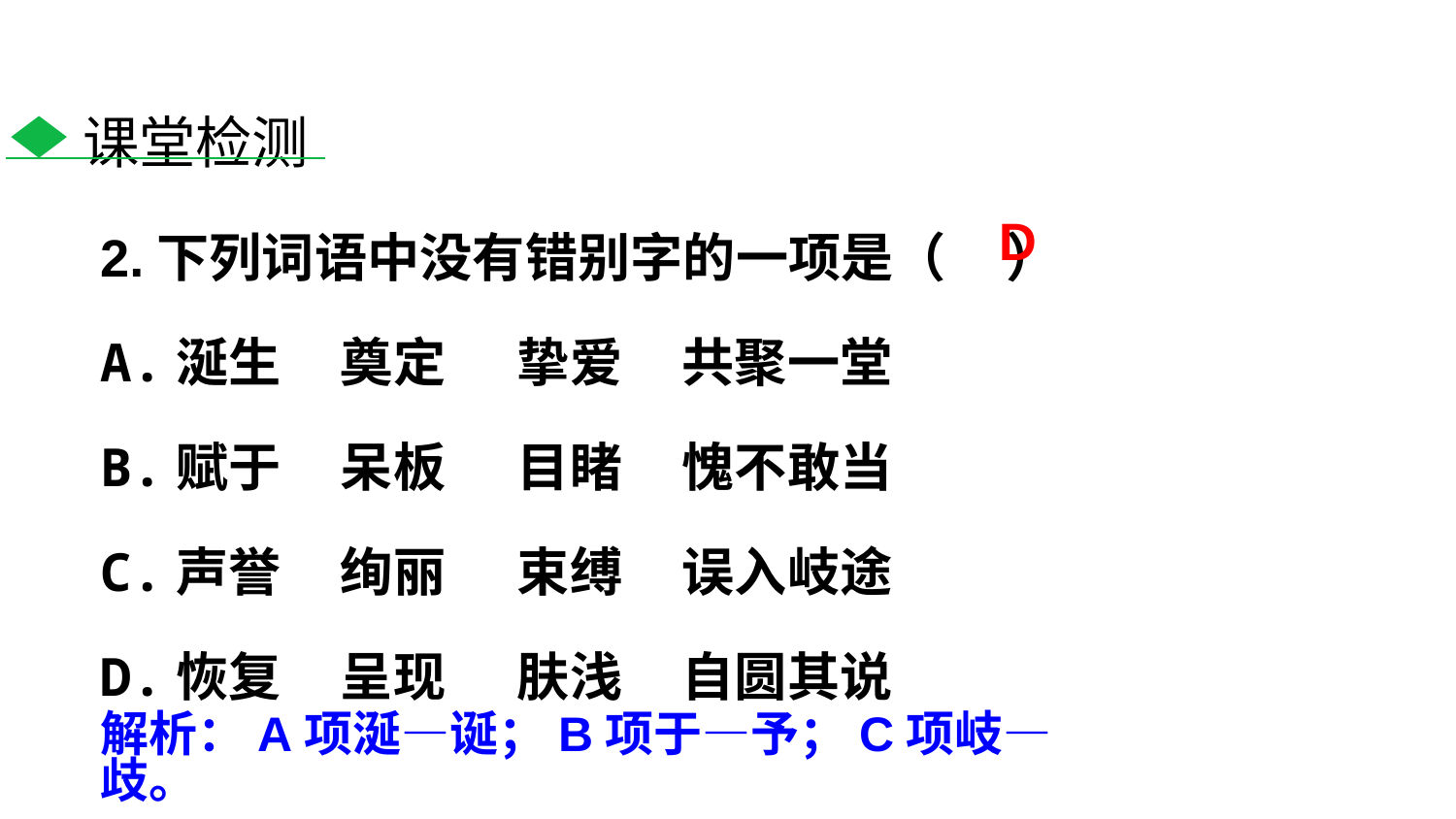

课堂检测

2.下列词语中没有错别字的一项是（     ）
A.涎生     奠定      挚爱     共聚一堂
B.赋于     呆板      目睹     愧不敢当
C.声誉     绚丽      束缚     误入岐途
D.恢复     呈现      肤浅     自圆其说

D
解析：A项涎—诞；B项于—予；C项岐—歧。